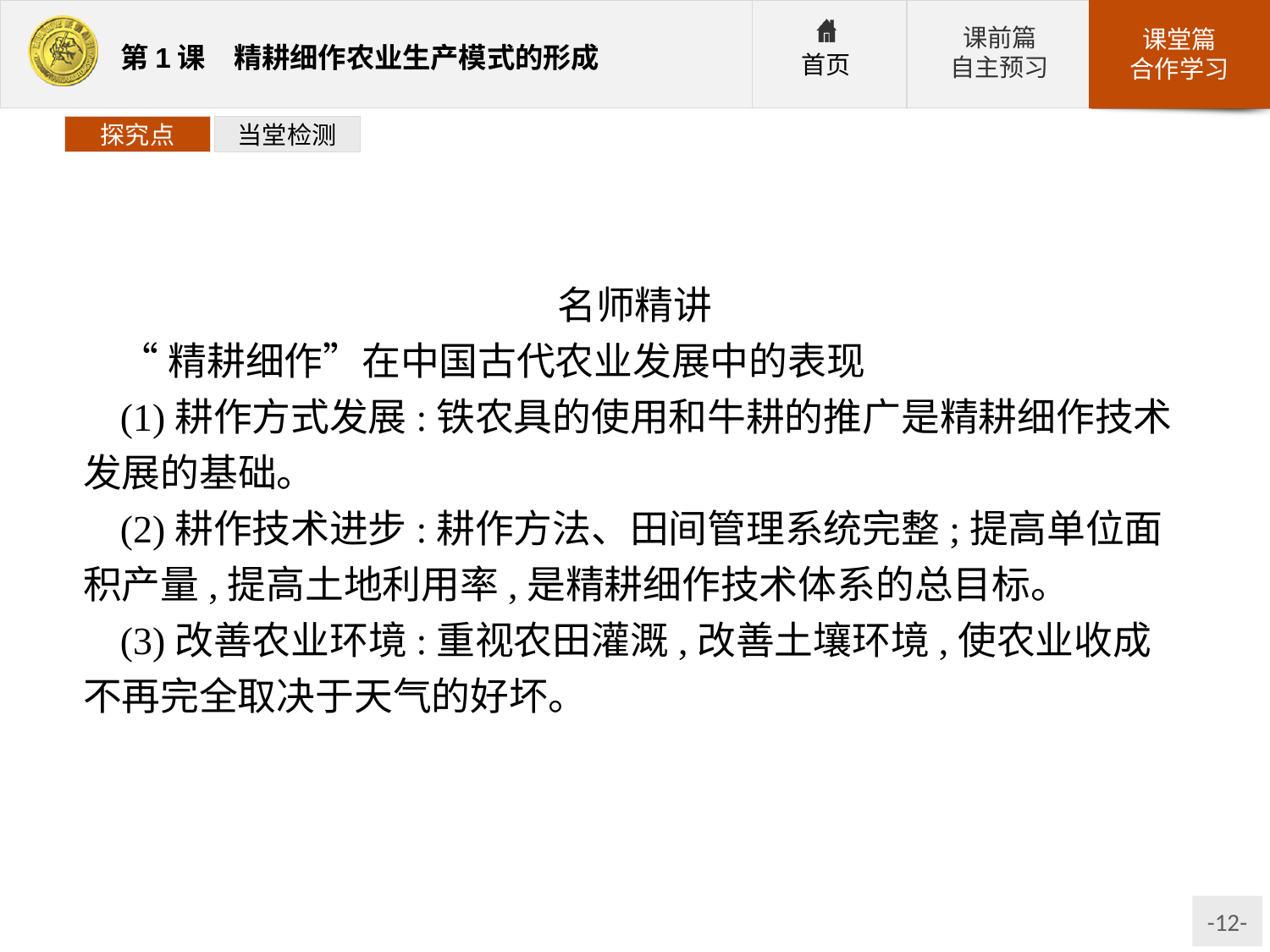

探究点
当堂检测
名师精讲
“精耕细作”在中国古代农业发展中的表现
(1)耕作方式发展:铁农具的使用和牛耕的推广是精耕细作技术发展的基础。
(2)耕作技术进步:耕作方法、田间管理系统完整;提高单位面积产量,提高土地利用率,是精耕细作技术体系的总目标。
(3)改善农业环境:重视农田灌溉,改善土壤环境,使农业收成不再完全取决于天气的好坏。